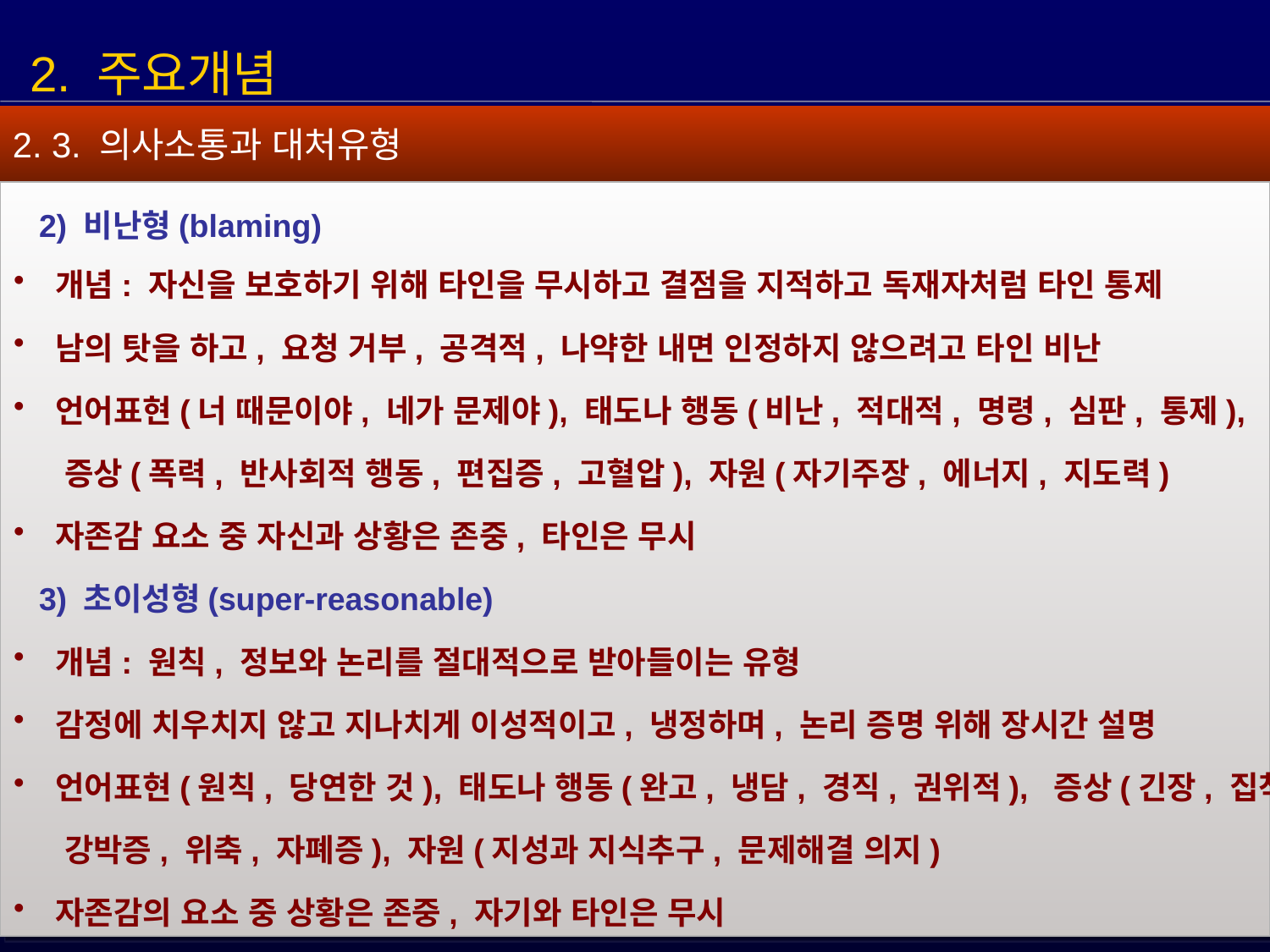

2. 주요개념

2. 3. 의사소통과 대처유형
2) 비난형(blaming)
 개념: 자신을 보호하기 위해 타인을 무시하고 결점을 지적하고 독재자처럼 타인 통제
 남의 탓을 하고, 요청 거부, 공격적, 나약한 내면 인정하지 않으려고 타인 비난
 언어표현(너 때문이야, 네가 문제야), 태도나 행동(비난, 적대적, 명령, 심판, 통제),
  증상(폭력, 반사회적 행동, 편집증, 고혈압), 자원(자기주장, 에너지, 지도력)
 자존감 요소 중 자신과 상황은 존중, 타인은 무시
3) 초이성형(super-reasonable)
 개념: 원칙, 정보와 논리를 절대적으로 받아들이는 유형
 감정에 치우치지 않고 지나치게 이성적이고, 냉정하며, 논리 증명 위해 장시간 설명
 언어표현(원칙, 당연한 것), 태도나 행동(완고, 냉담, 경직, 권위적),  증상(긴장, 집착,
  강박증, 위축, 자폐증), 자원(지성과 지식추구, 문제해결 의지)
 자존감의 요소 중 상황은 존중, 자기와 타인은 무시